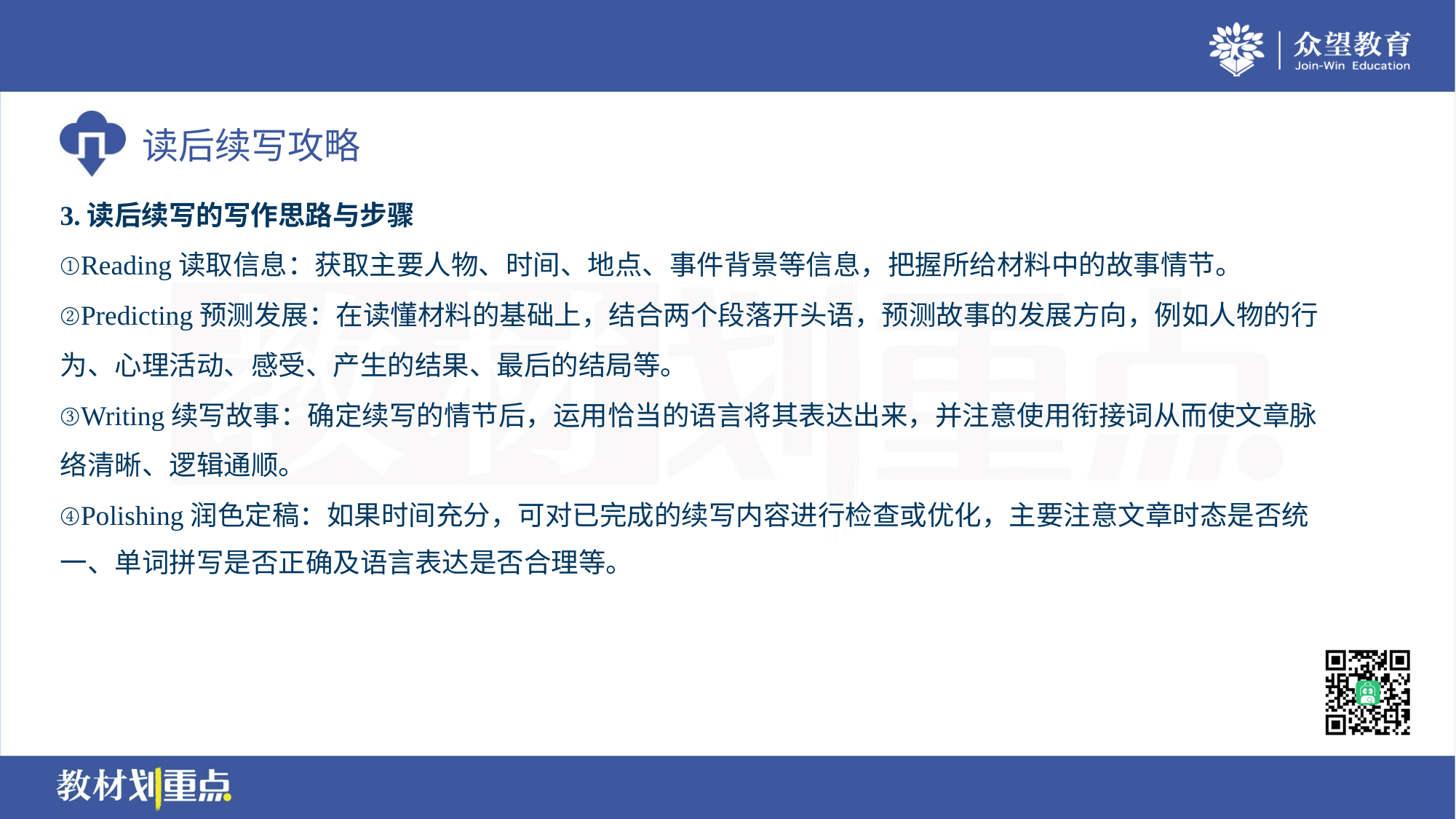

3.读后续写的写作思路与步骤
①Reading读取信息：获取主要人物、时间、地点、事件背景等信息，把握所给材料中的故事情节。
②Predicting预测发展：在读懂材料的基础上，结合两个段落开头语，预测故事的发展方向，例如人物的行
为、心理活动、感受、产生的结果、最后的结局等。
③Writing续写故事：确定续写的情节后，运用恰当的语言将其表达出来，并注意使用衔接词从而使文章脉
络清晰、逻辑通顺。
④Polishing润色定稿：如果时间充分，可对已完成的续写内容进行检查或优化，主要注意文章时态是否统
一、单词拼写是否正确及语言表达是否合理等。